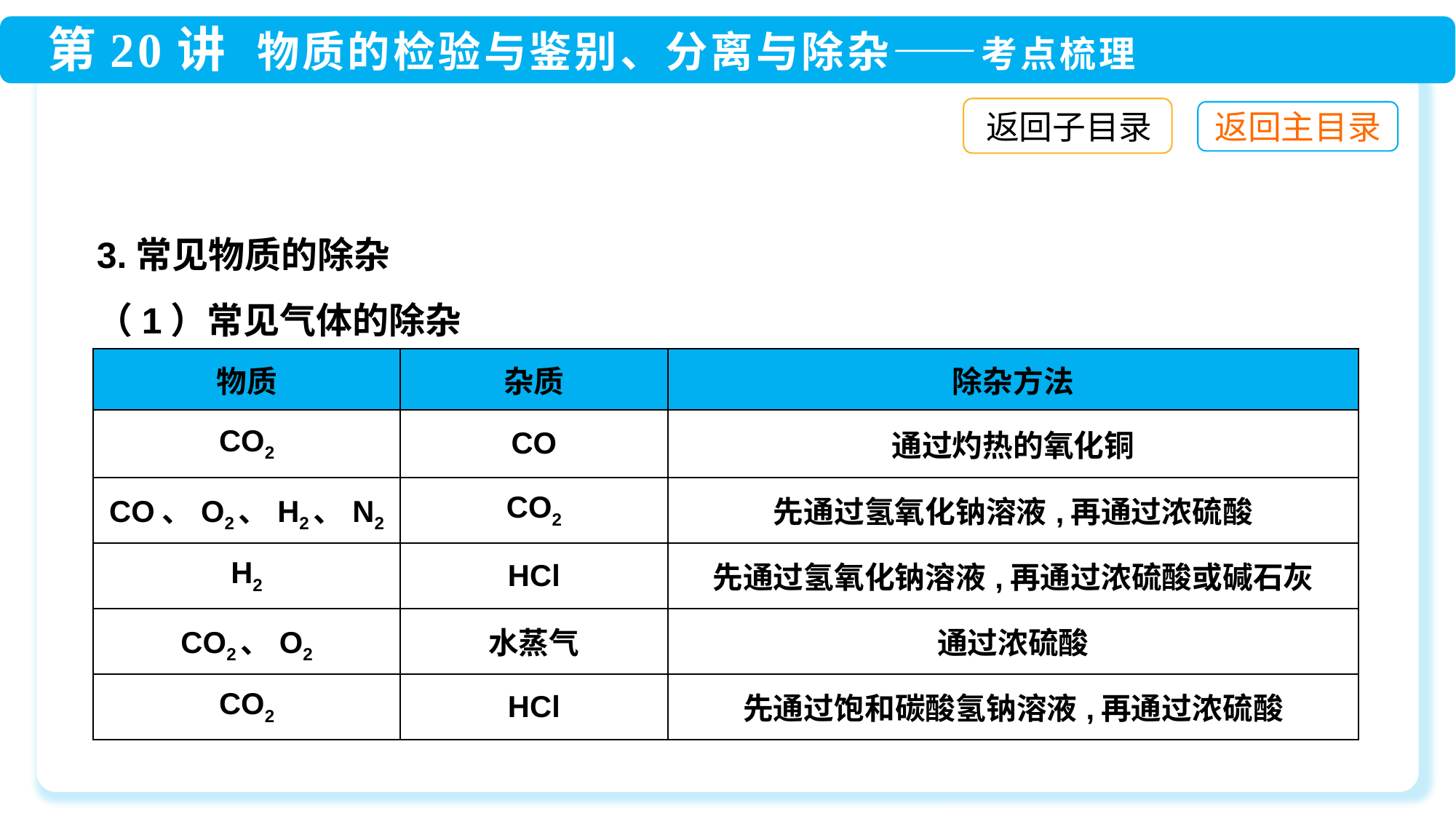

返回子目录
3.常见物质的除杂
（1）常见气体的除杂
| 物质 | 杂质 | 除杂方法 |
| --- | --- | --- |
| CO2 | CO | 通过灼热的氧化铜 |
| CO、O2、H2、N2 | CO2 | 先通过氢氧化钠溶液,再通过浓硫酸 |
| H2 | HCl | 先通过氢氧化钠溶液,再通过浓硫酸或碱石灰 |
| CO2、O2 | 水蒸气 | 通过浓硫酸 |
| CO2 | HCl | 先通过饱和碳酸氢钠溶液,再通过浓硫酸 |